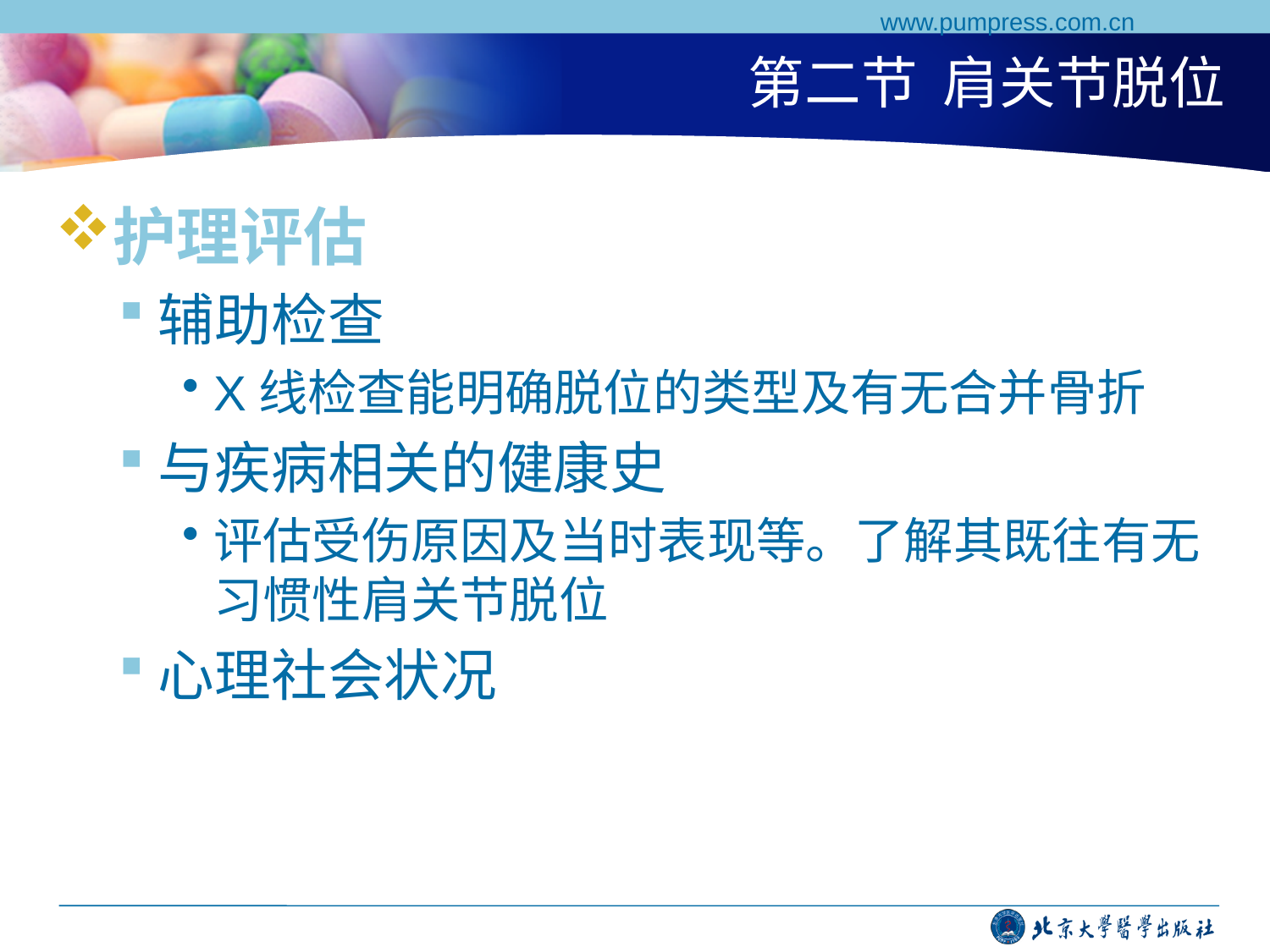

www.pumpress.com.cn
# 第二节  肩关节脱位
护理评估
辅助检查
X线检查能明确脱位的类型及有无合并骨折
与疾病相关的健康史
评估受伤原因及当时表现等。了解其既往有无习惯性肩关节脱位
心理社会状况